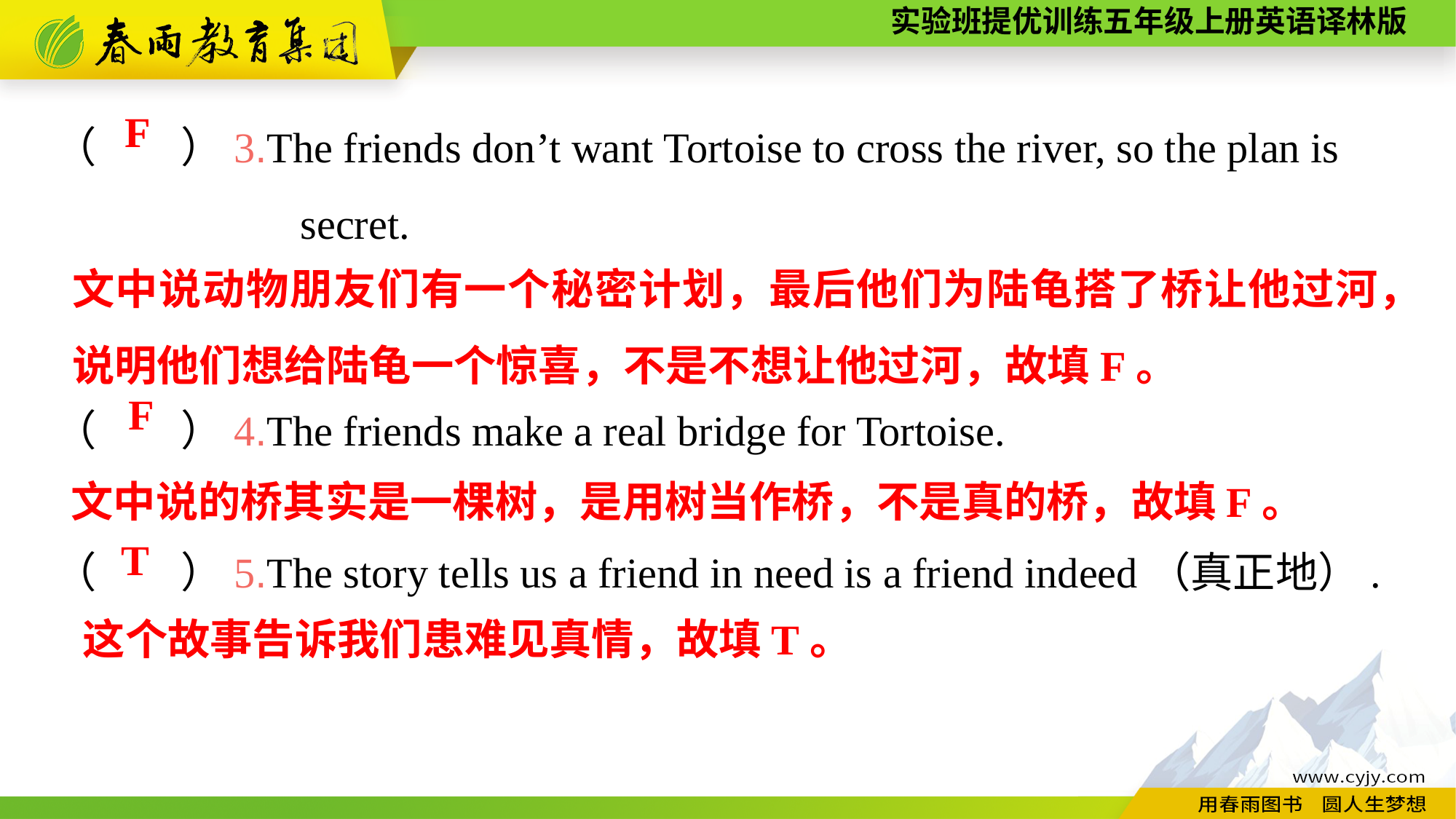

（　　）3.The friends don’t want Tortoise to cross the river, so the plan is
	             secret.

（　　）4.The friends make a real bridge for Tortoise.

（　　）5.The story tells us a friend in need is a friend indeed（真正地）.
F
文中说动物朋友们有一个秘密计划，最后他们为陆龟搭了桥让他过河，说明他们想给陆龟一个惊喜，不是不想让他过河，故填F。
F
文中说的桥其实是一棵树，是用树当作桥，不是真的桥，故填F。
T
这个故事告诉我们患难见真情，故填T。